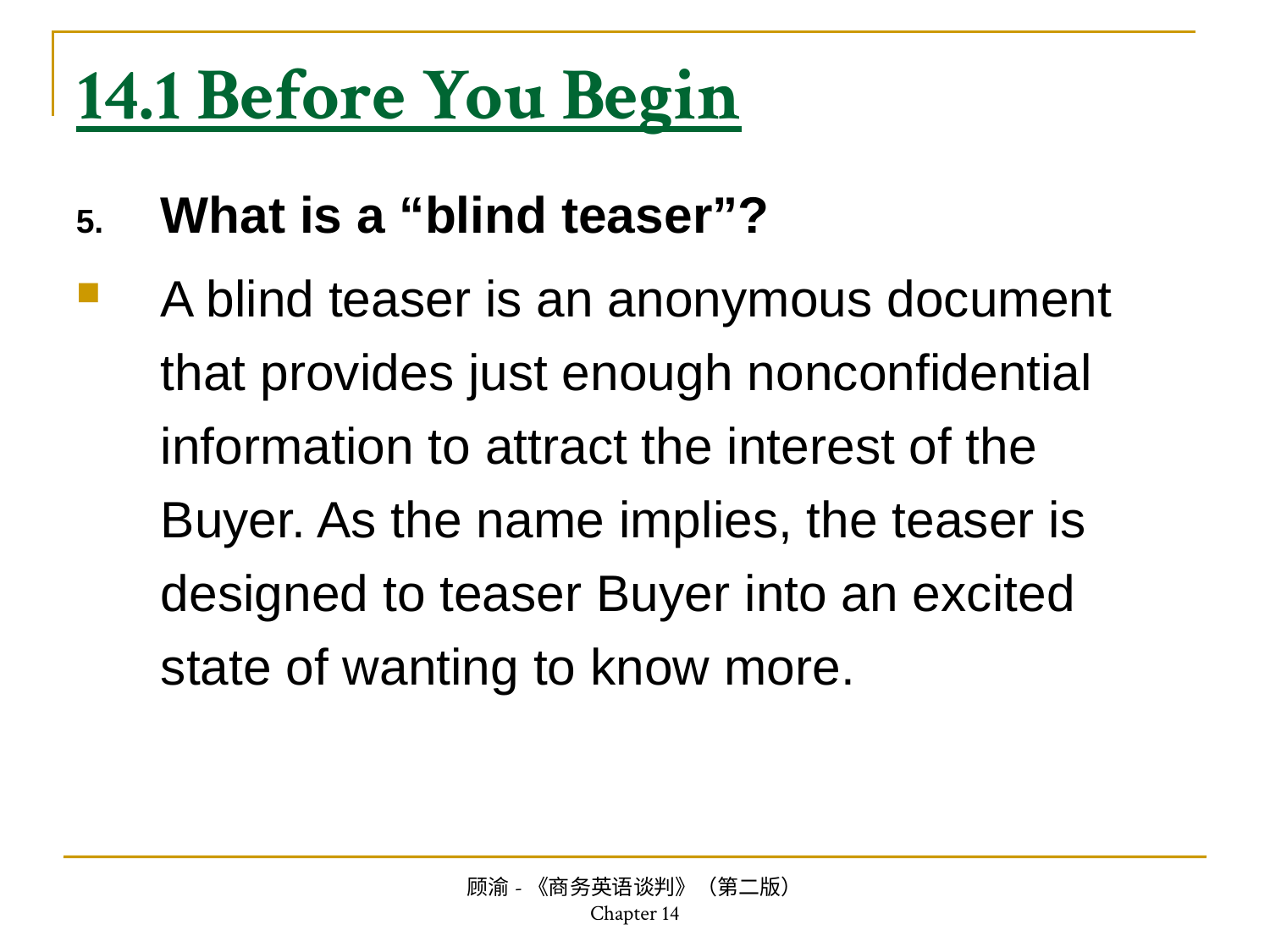

# 14.1 Before You Begin
What is a “blind teaser”?
A blind teaser is an anonymous document that provides just enough nonconfidential information to attract the interest of the Buyer. As the name implies, the teaser is designed to teaser Buyer into an excited state of wanting to know more.

9
顾渝-《商务英语谈判》（第二版） Chapter 14